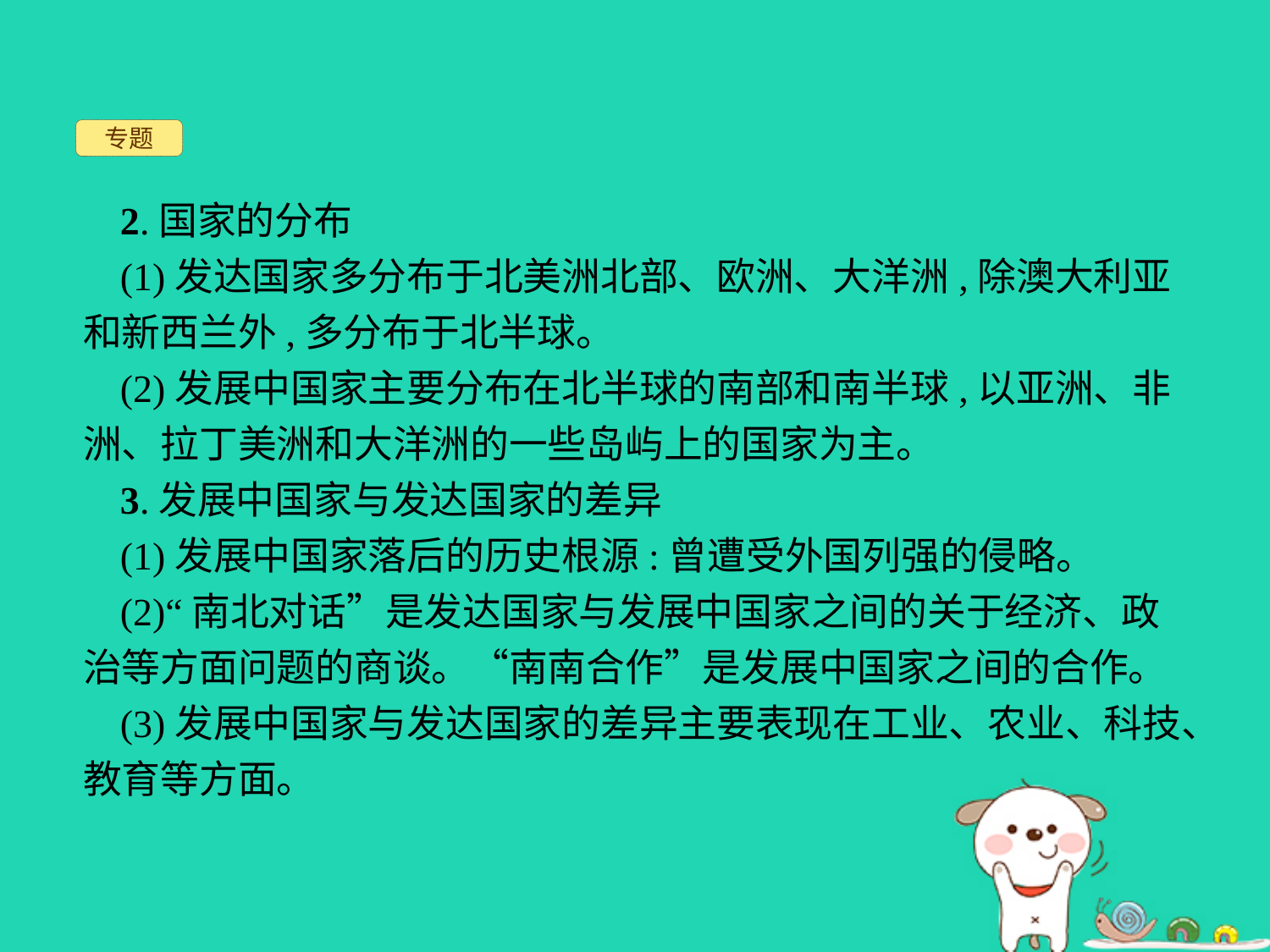

专题
2.国家的分布
(1)发达国家多分布于北美洲北部、欧洲、大洋洲,除澳大利亚和新西兰外,多分布于北半球。
(2)发展中国家主要分布在北半球的南部和南半球,以亚洲、非洲、拉丁美洲和大洋洲的一些岛屿上的国家为主。
3.发展中国家与发达国家的差异
(1)发展中国家落后的历史根源:曾遭受外国列强的侵略。
(2)“南北对话”是发达国家与发展中国家之间的关于经济、政治等方面问题的商谈。“南南合作”是发展中国家之间的合作。
(3)发展中国家与发达国家的差异主要表现在工业、农业、科技、教育等方面。